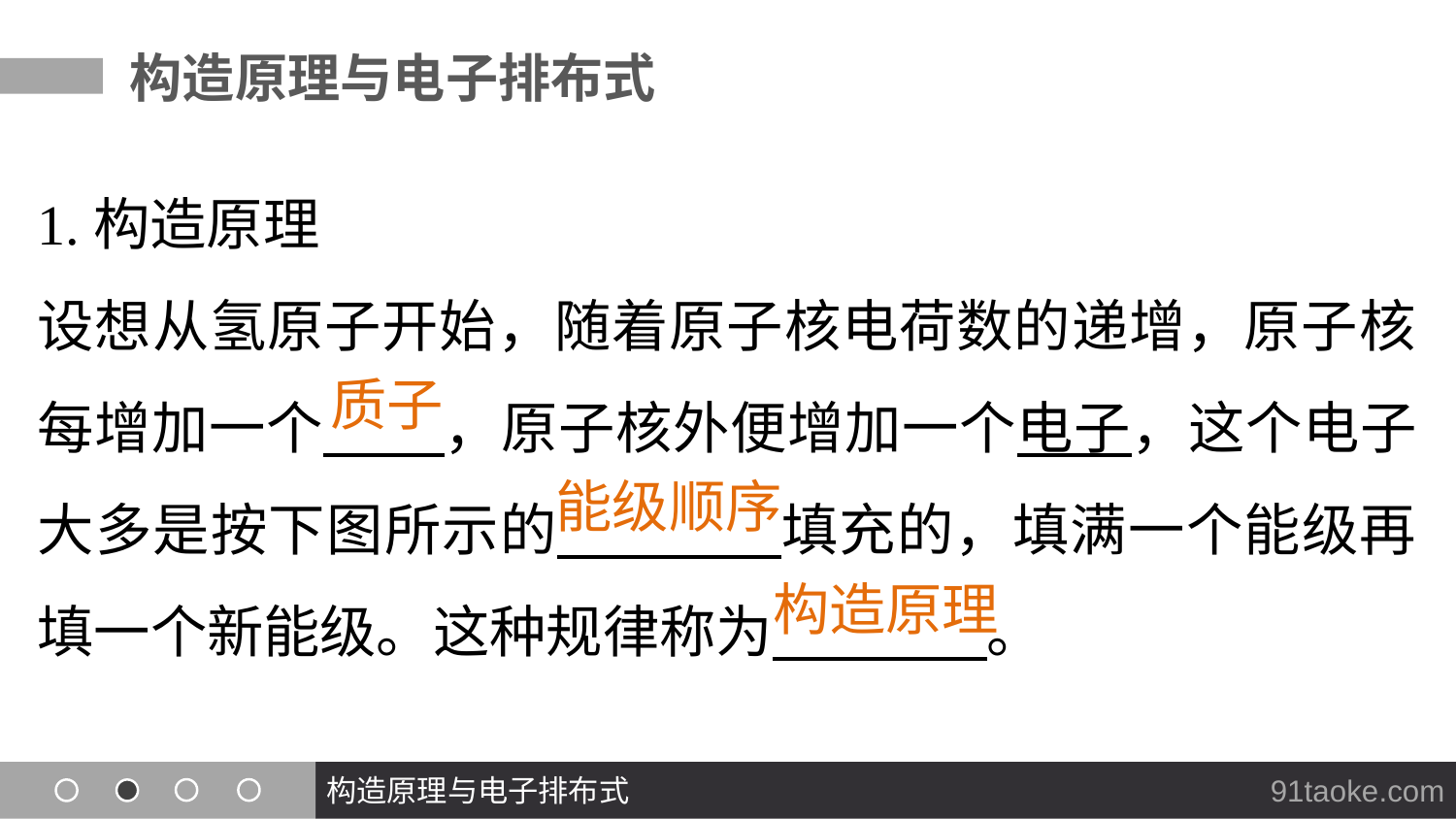

构造原理与电子排布式

1.构造原理
设想从氢原子开始，随着原子核电荷数的递增，原子核每增加一个         ，原子核外便增加一个电子，这个电子大多是按下图所示的                填充的，填满一个能级再填一个新能级。这种规律称为                 。
质子
能级顺序
构造原理